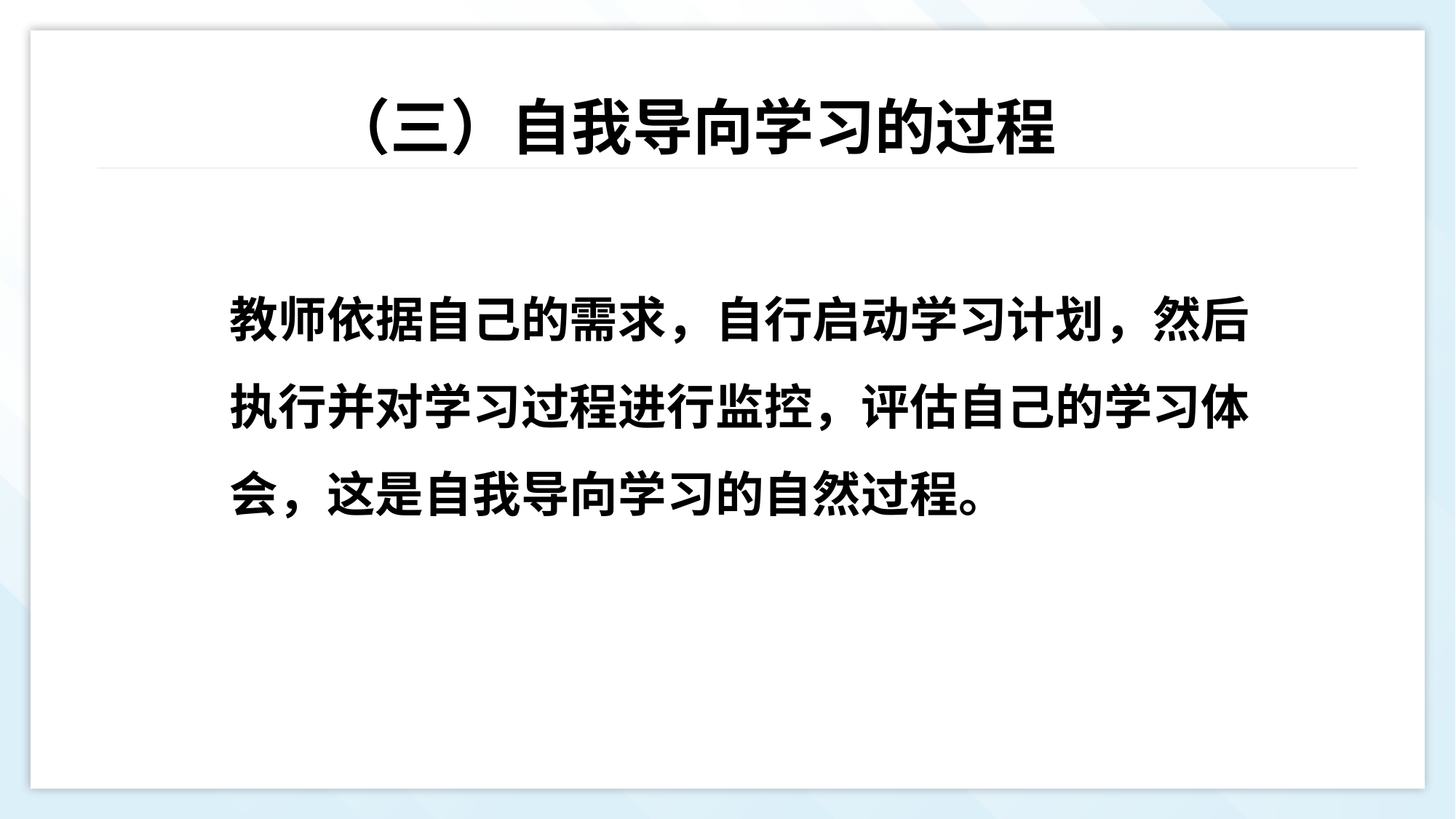

（三）自我导向学习的过程
教师依据自己的需求，自行启动学习计划，然后执行并对学习过程进行监控，评估自己的学习体会，这是自我导向学习的自然过程。